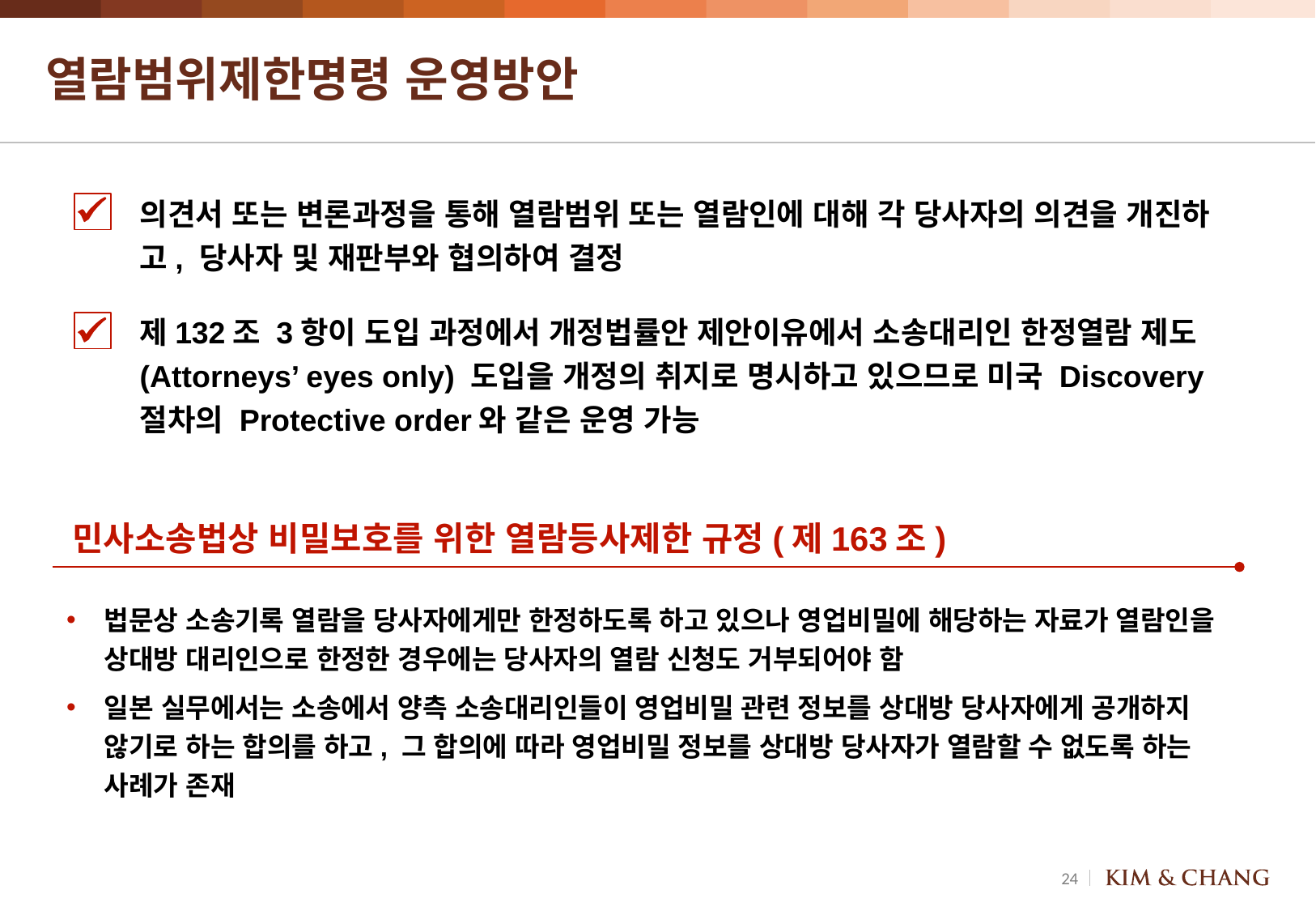

# 열람범위제한명령 운영방안
의견서 또는 변론과정을 통해 열람범위 또는 열람인에 대해 각 당사자의 의견을 개진하고, 당사자 및 재판부와 협의하여 결정
제132조 3항이 도입 과정에서 개정법률안 제안이유에서 소송대리인 한정열람 제도(Attorneys’ eyes only) 도입을 개정의 취지로 명시하고 있으므로 미국 Discovery 절차의 Protective order와 같은 운영 가능

민사소송법상 비밀보호를 위한 열람등사제한 규정(제163조)
법문상 소송기록 열람을 당사자에게만 한정하도록 하고 있으나 영업비밀에 해당하는 자료가 열람인을 상대방 대리인으로 한정한 경우에는 당사자의 열람 신청도 거부되어야 함
일본 실무에서는 소송에서 양측 소송대리인들이 영업비밀 관련 정보를 상대방 당사자에게 공개하지 않기로 하는 합의를 하고, 그 합의에 따라 영업비밀 정보를 상대방 당사자가 열람할 수 없도록 하는 사례가 존재